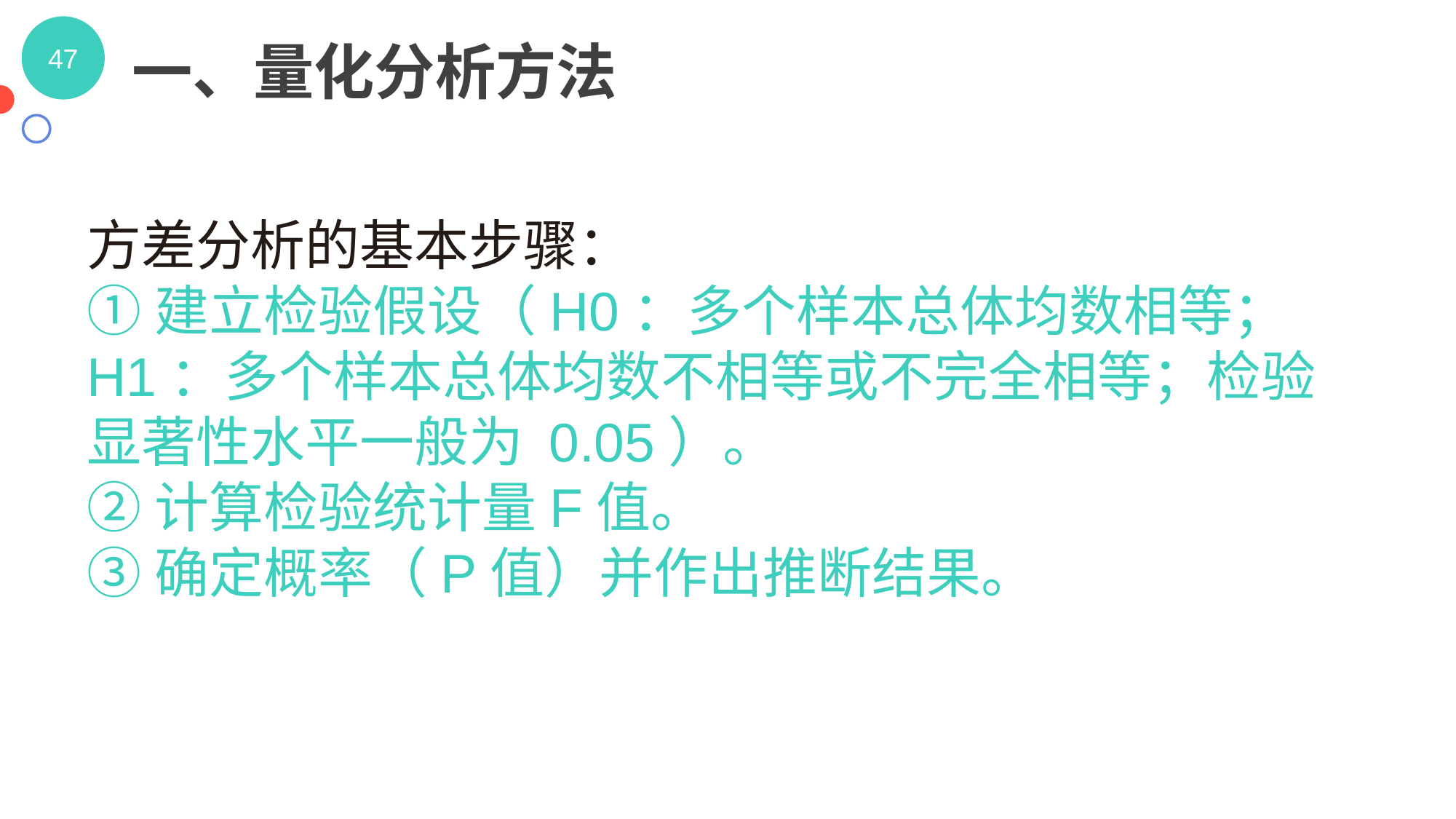

一、量化分析方法
方差分析的基本步骤：
①建立检验假设（H0：多个样本总体均数相等；H1：多个样本总体均数不相等或不完全相等；检验显著性水平一般为 0.05）。
②计算检验统计量F值。
③确定概率（P值）并作出推断结果。